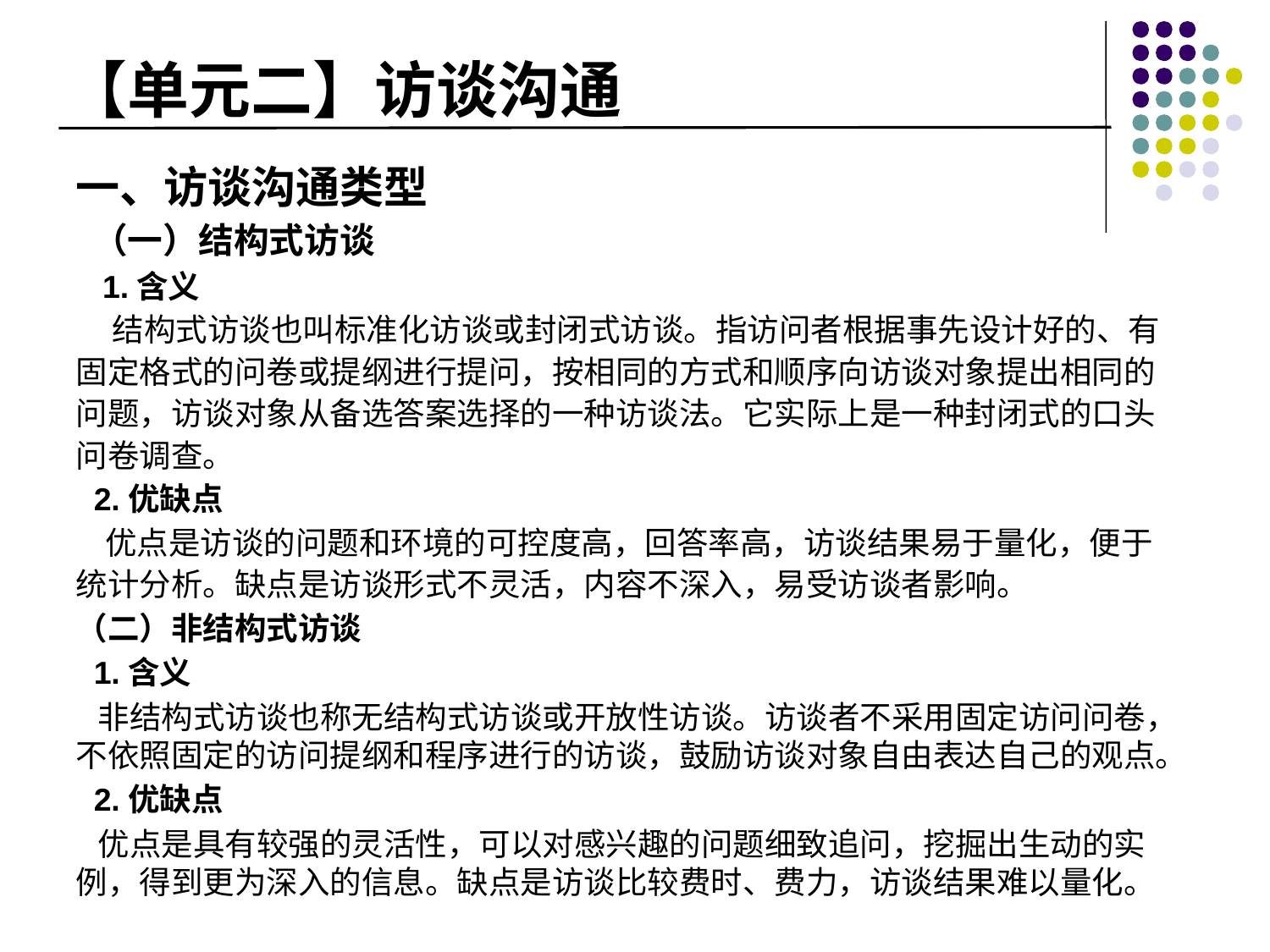

# 【单元二】访谈沟通
一、访谈沟通类型
 （一）结构式访谈
   1.含义
    结构式访谈也叫标准化访谈或封闭式访谈。指访问者根据事先设计好的、有固定格式的问卷或提纲进行提问，按相同的方式和顺序向访谈对象提出相同的问题，访谈对象从备选答案选择的一种访谈法。它实际上是一种封闭式的口头问卷调查。
  2.优缺点
   优点是访谈的问题和环境的可控度高，回答率高，访谈结果易于量化，便于统计分析。缺点是访谈形式不灵活，内容不深入，易受访谈者影响。
（二）非结构式访谈
  1.含义
  非结构式访谈也称无结构式访谈或开放性访谈。访谈者不采用固定访问问卷，不依照固定的访问提纲和程序进行的访谈，鼓励访谈对象自由表达自己的观点。
  2.优缺点
  优点是具有较强的灵活性，可以对感兴趣的问题细致追问，挖掘出生动的实例，得到更为深入的信息。缺点是访谈比较费时、费力，访谈结果难以量化。